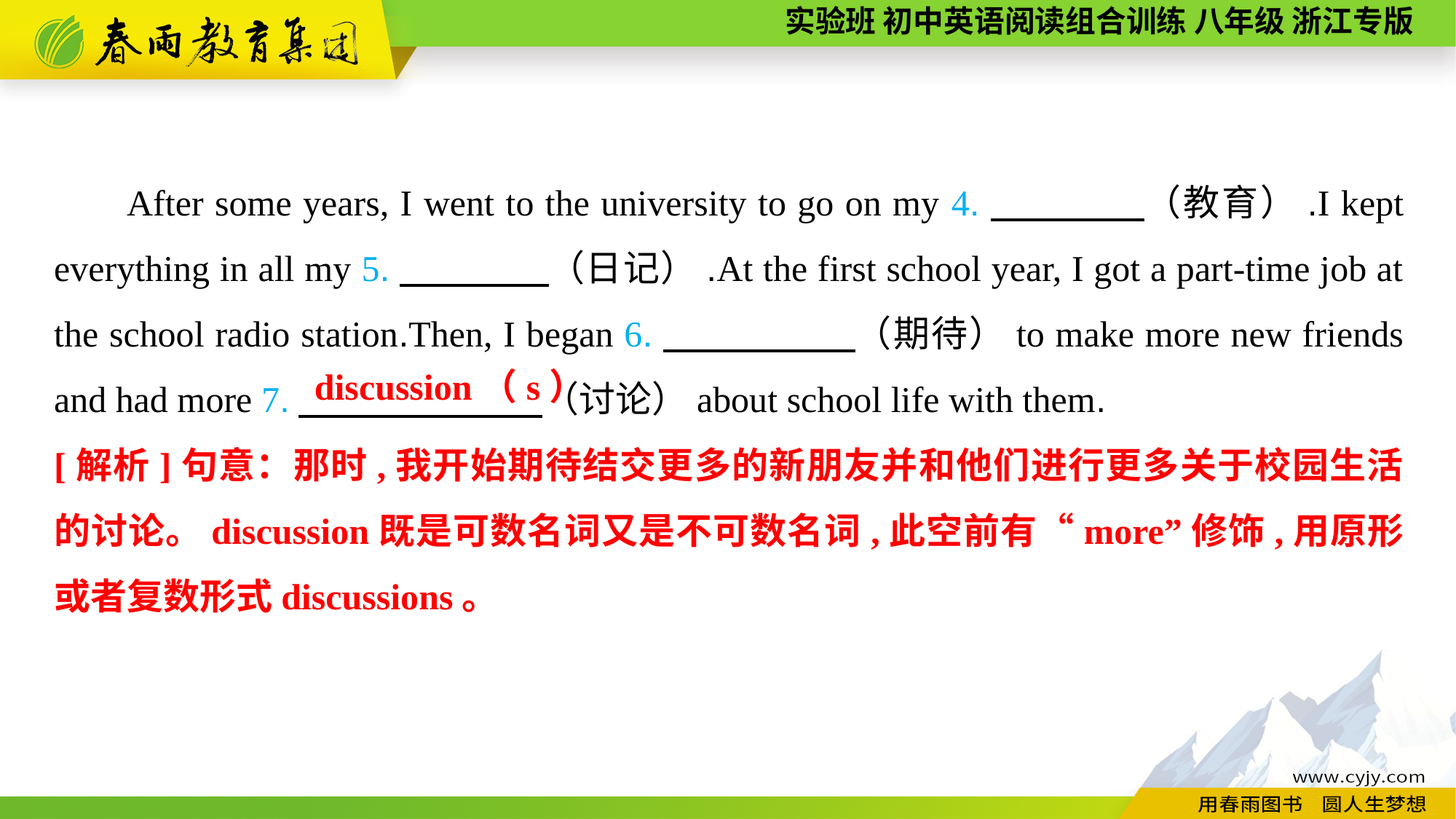

After some years, I went to the university to go on my 4.　　　　（教育）.I kept everything in all my 5.　　　　（日记）.At the first school year, I got a part-time job at the school radio station.Then, I began 6.　　    　　（期待）to make more new friends and had more 7.　　            　　（讨论）about school life with them.
discussion（s）
[解析]句意：那时,我开始期待结交更多的新朋友并和他们进行更多关于校园生活的讨论。discussion既是可数名词又是不可数名词,此空前有“more”修饰,用原形或者复数形式discussions。